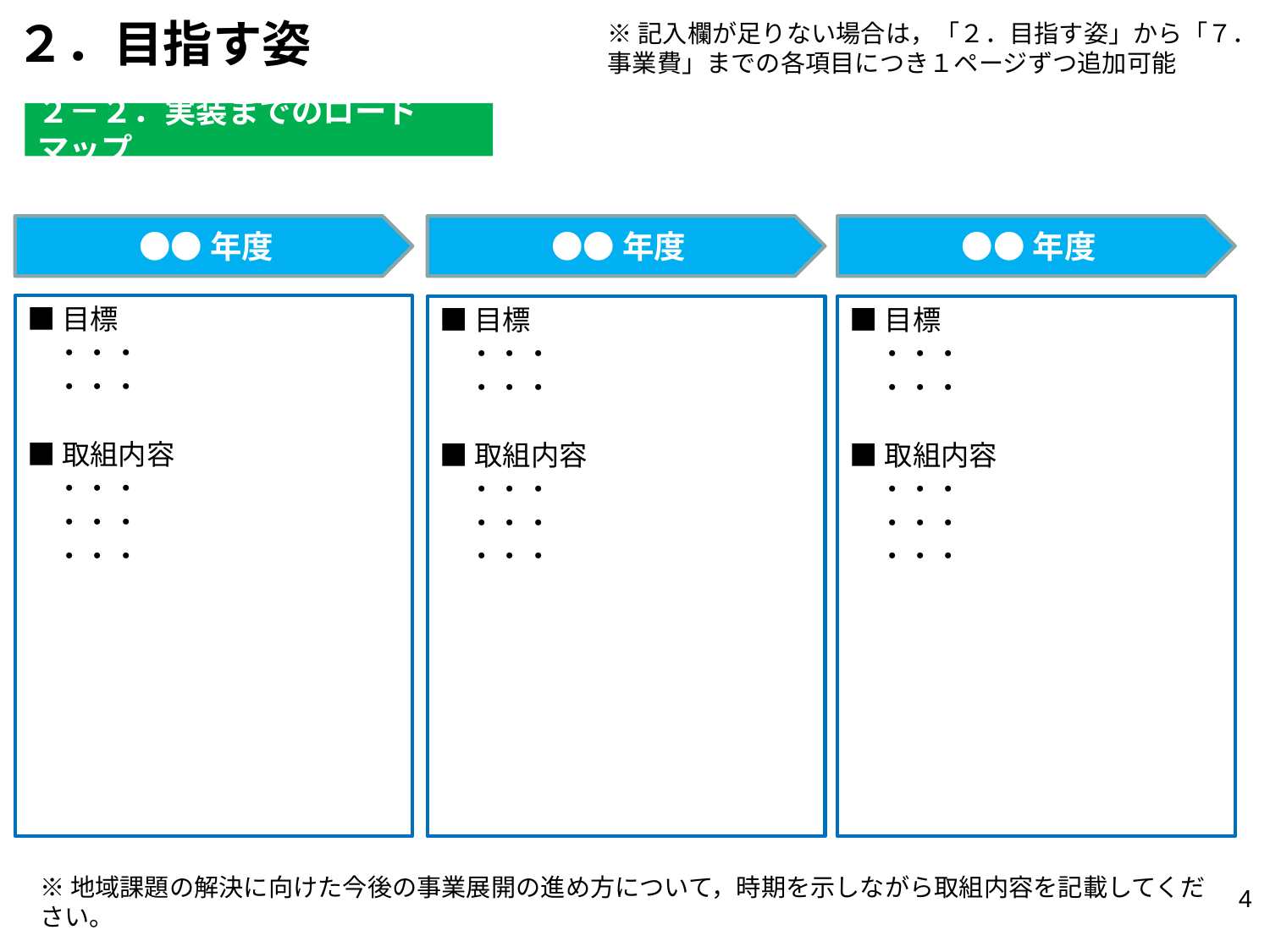

２．目指す姿
※記入欄が足りない場合は，「２．目指す姿」から「７．事業費」までの各項目につき１ページずつ追加可能
２－２．実装までのロードマップ
●●年度
●●年度
●●年度
■目標
　・・・
　・・・

■取組内容
　・・・
　・・・
　・・・
■目標
　・・・
　・・・

■取組内容
　・・・
　・・・
　・・・
■目標
　・・・
　・・・

■取組内容
　・・・
　・・・
　・・・
※地域課題の解決に向けた今後の事業展開の進め方について，時期を示しながら取組内容を記載してください。
4